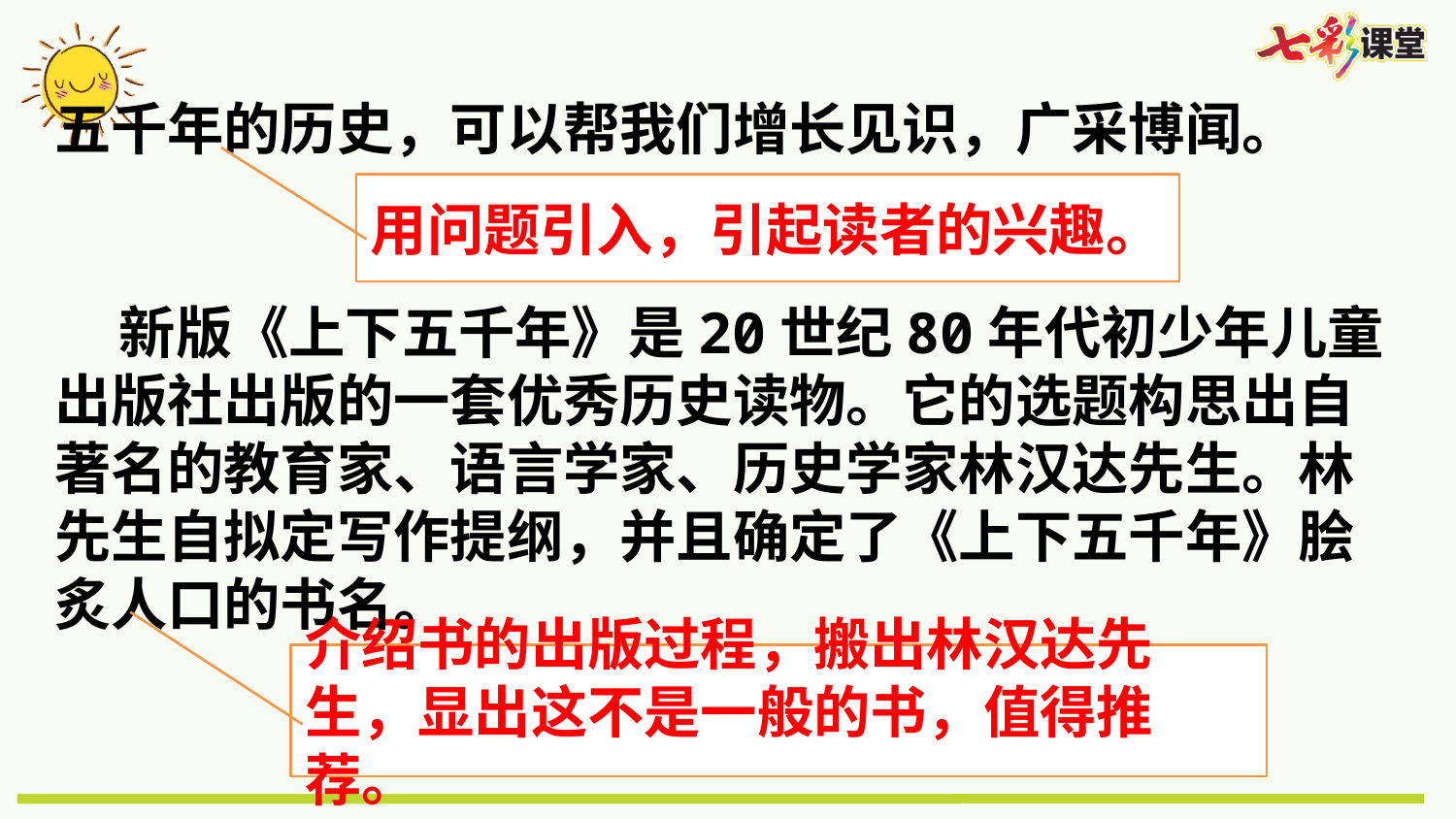

五千年的历史，可以帮我们增长见识，广采博闻。

    新版《上下五千年》是20世纪80年代初少年儿童出版社出版的一套优秀历史读物。它的选题构思出自著名的教育家、语言学家、历史学家林汉达先生。林先生自拟定写作提纲，并且确定了《上下五千年》脍炙人口的书名。
用问题引入，引起读者的兴趣。
介绍书的出版过程，搬出林汉达先生，显出这不是一般的书，值得推荐。